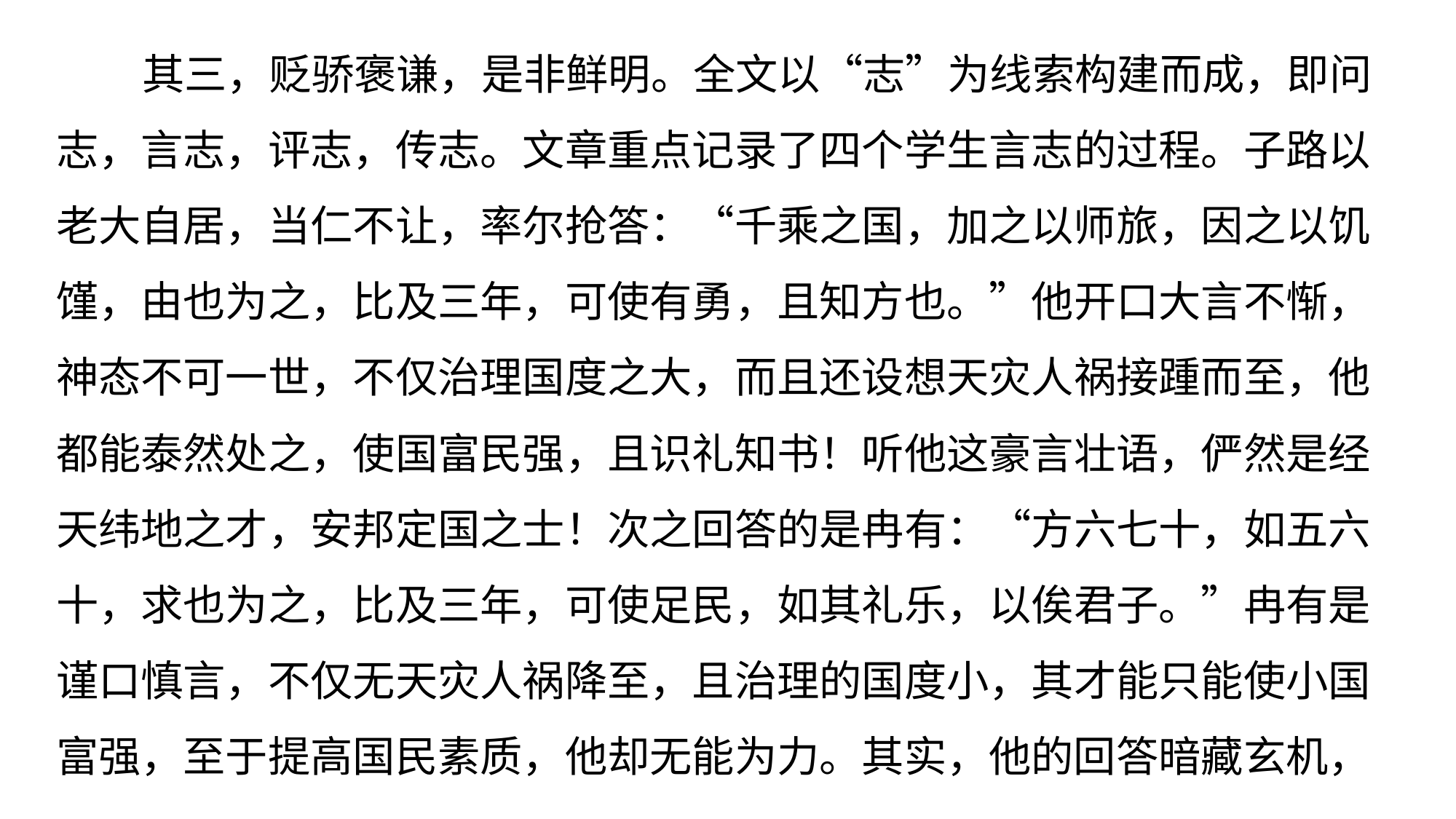

其三，贬骄褒谦，是非鲜明。全文以“志”为线索构建而成，即问志，言志，评志，传志。文章重点记录了四个学生言志的过程。子路以老大自居，当仁不让，率尔抢答：“千乘之国，加之以师旅，因之以饥馑，由也为之，比及三年，可使有勇，且知方也。”他开口大言不惭，神态不可一世，不仅治理国度之大，而且还设想天灾人祸接踵而至，他都能泰然处之，使国富民强，且识礼知书！听他这豪言壮语，俨然是经天纬地之才，安邦定国之士！次之回答的是冉有：“方六七十，如五六十，求也为之，比及三年，可使足民，如其礼乐，以俟君子。”冉有是谨口慎言，不仅无天灾人祸降至，且治理的国度小，其才能只能使小国富强，至于提高国民素质，他却无能为力。其实，他的回答暗藏玄机，